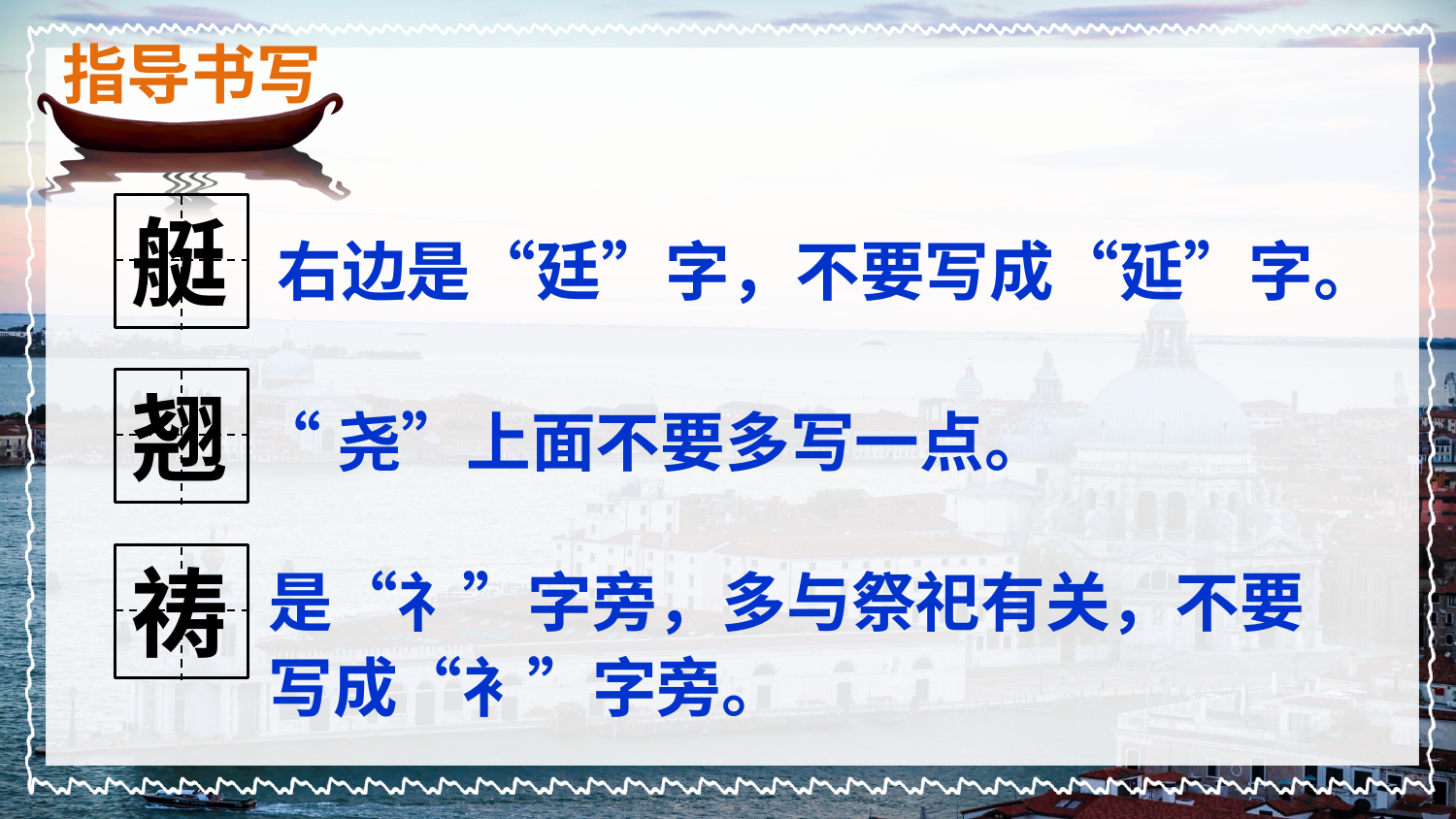

指导书写

艇
右边是“廷”字，不要写成“延”字。

翘
“尧”上面不要多写一点。

祷
是“礻”字旁，多与祭祀有关，不要写成“衤”字旁。